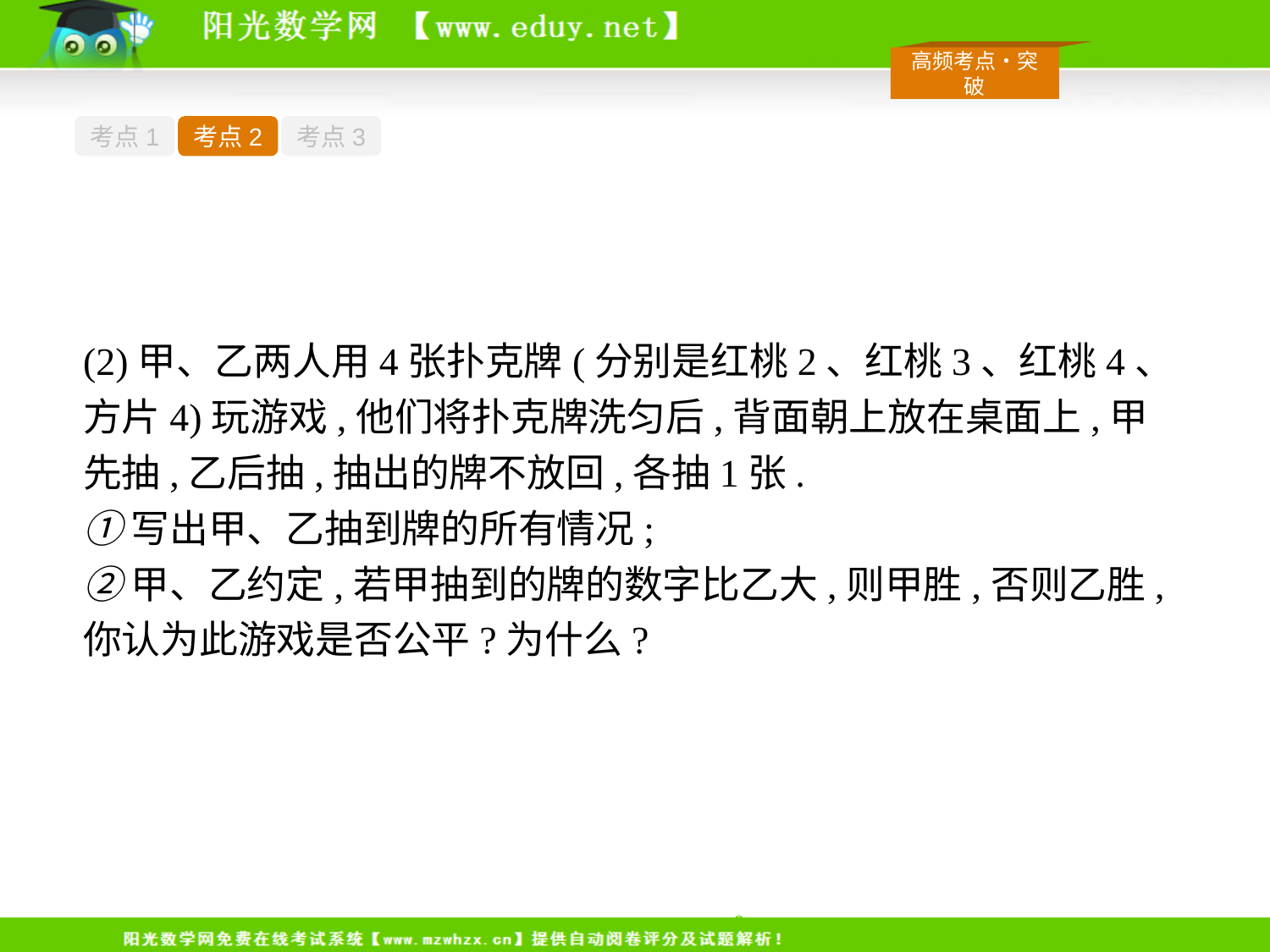

考点1
考点2
考点3
(2)甲、乙两人用4张扑克牌(分别是红桃2、红桃3、红桃4、方片4)玩游戏,他们将扑克牌洗匀后,背面朝上放在桌面上,甲先抽,乙后抽,抽出的牌不放回,各抽1张.
①写出甲、乙抽到牌的所有情况;
②甲、乙约定,若甲抽到的牌的数字比乙大,则甲胜,否则乙胜,你认为此游戏是否公平?为什么?